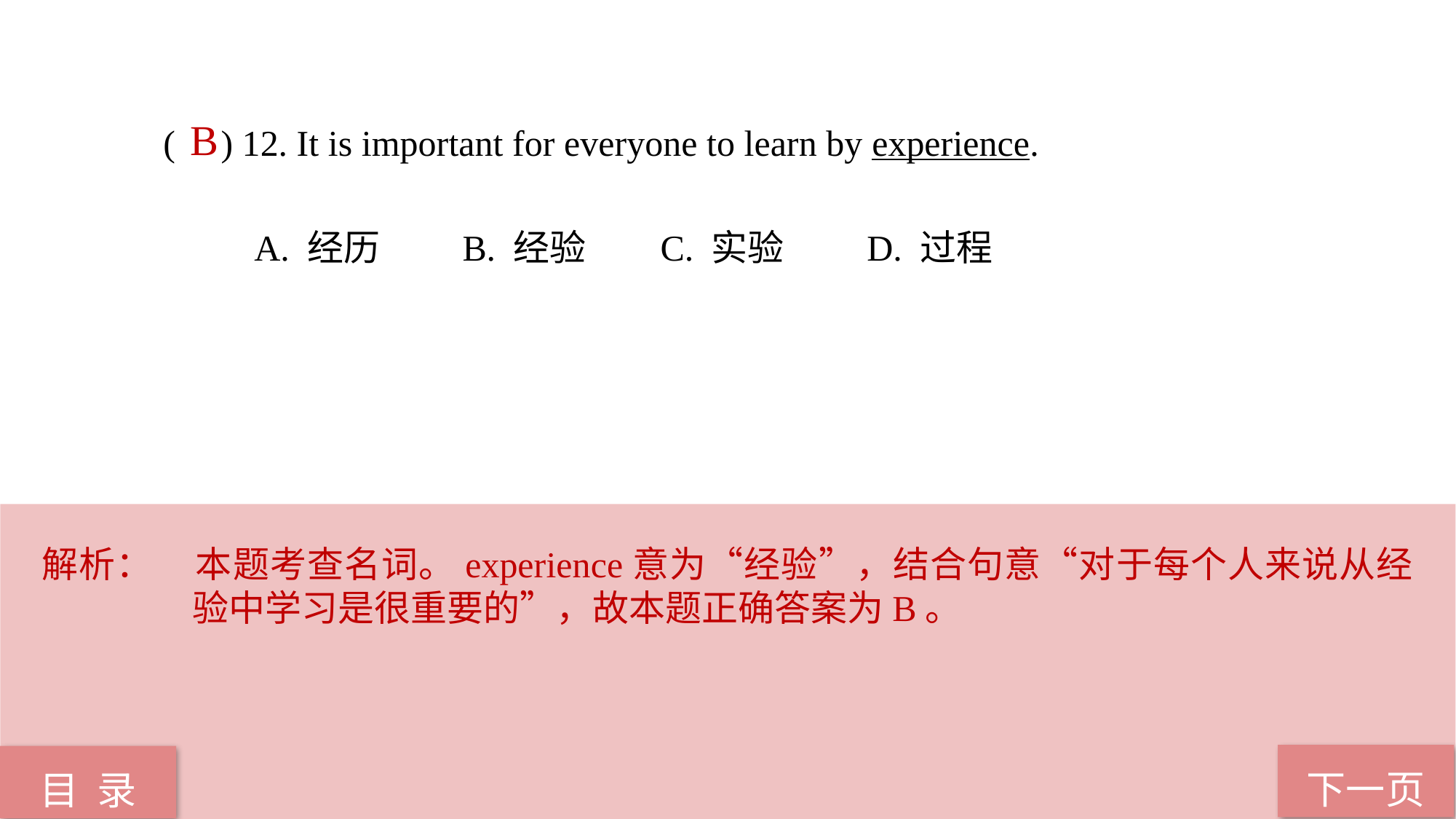

(     ) 12. It is important for everyone to learn by experience.

          A. 经历         B. 经验        C. 实验         D. 过程
B
解析：	本题考查名词。experience意为“经验”，结合句意“对于每个人来说从经验中学习是很重要的”，故本题正确答案为B。